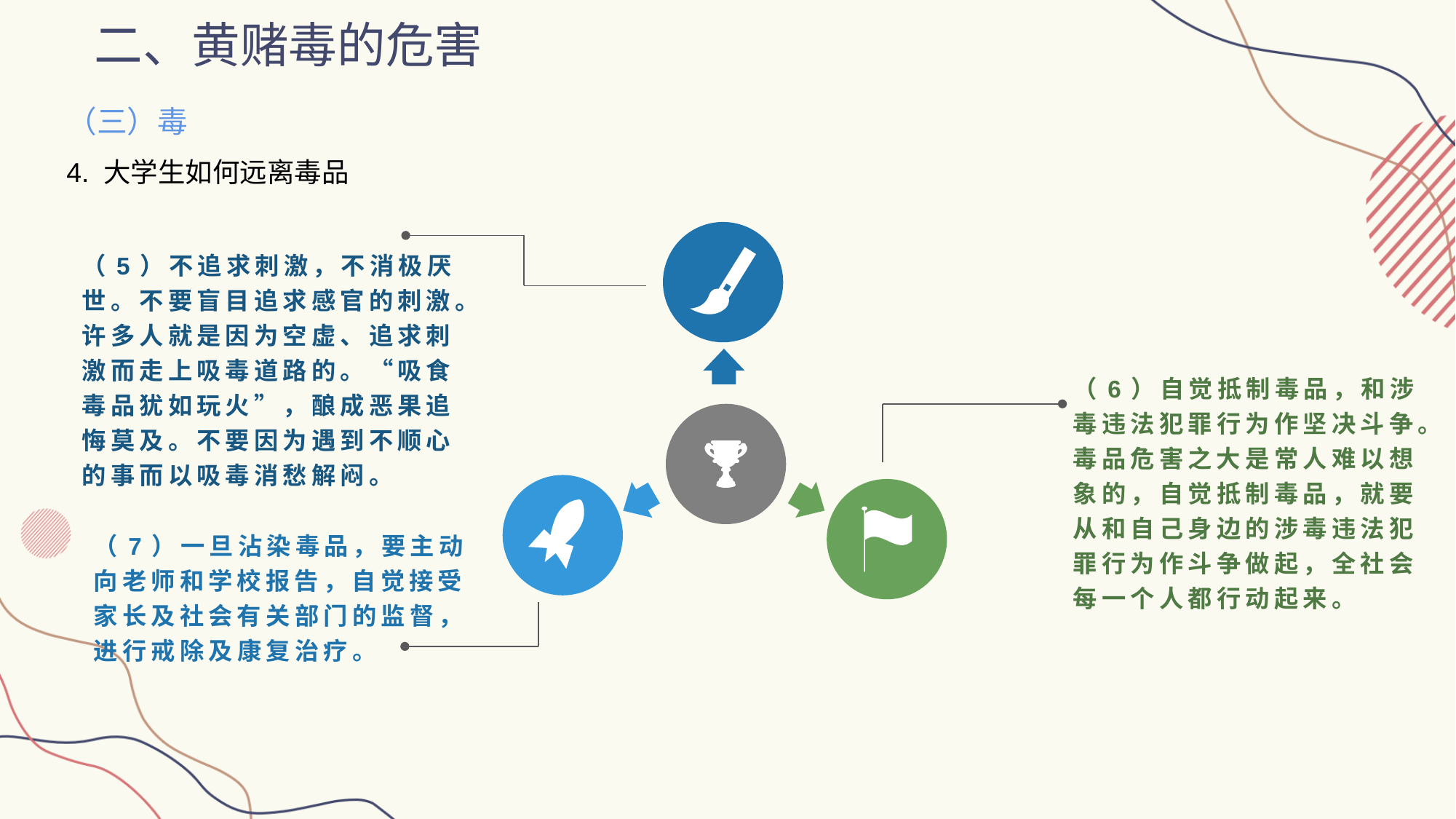

二、黄赌毒的危害
（三）毒
4. 大学生如何远离毒品
（5）不追求刺激，不消极厌世。不要盲目追求感官的刺激。许多人就是因为空虚、追求刺激而走上吸毒道路的。“吸食毒品犹如玩火”，酿成恶果追悔莫及。不要因为遇到不顺心的事而以吸毒消愁解闷。

（6）自觉抵制毒品，和涉毒违法犯罪行为作坚决斗争。毒品危害之大是常人难以想象的，自觉抵制毒品，就要从和自己身边的涉毒违法犯罪行为作斗争做起，全社会每一个人都行动起来。

（7）一旦沾染毒品，要主动向老师和学校报告，自觉接受家长及社会有关部门的监督，进行戒除及康复治疗。